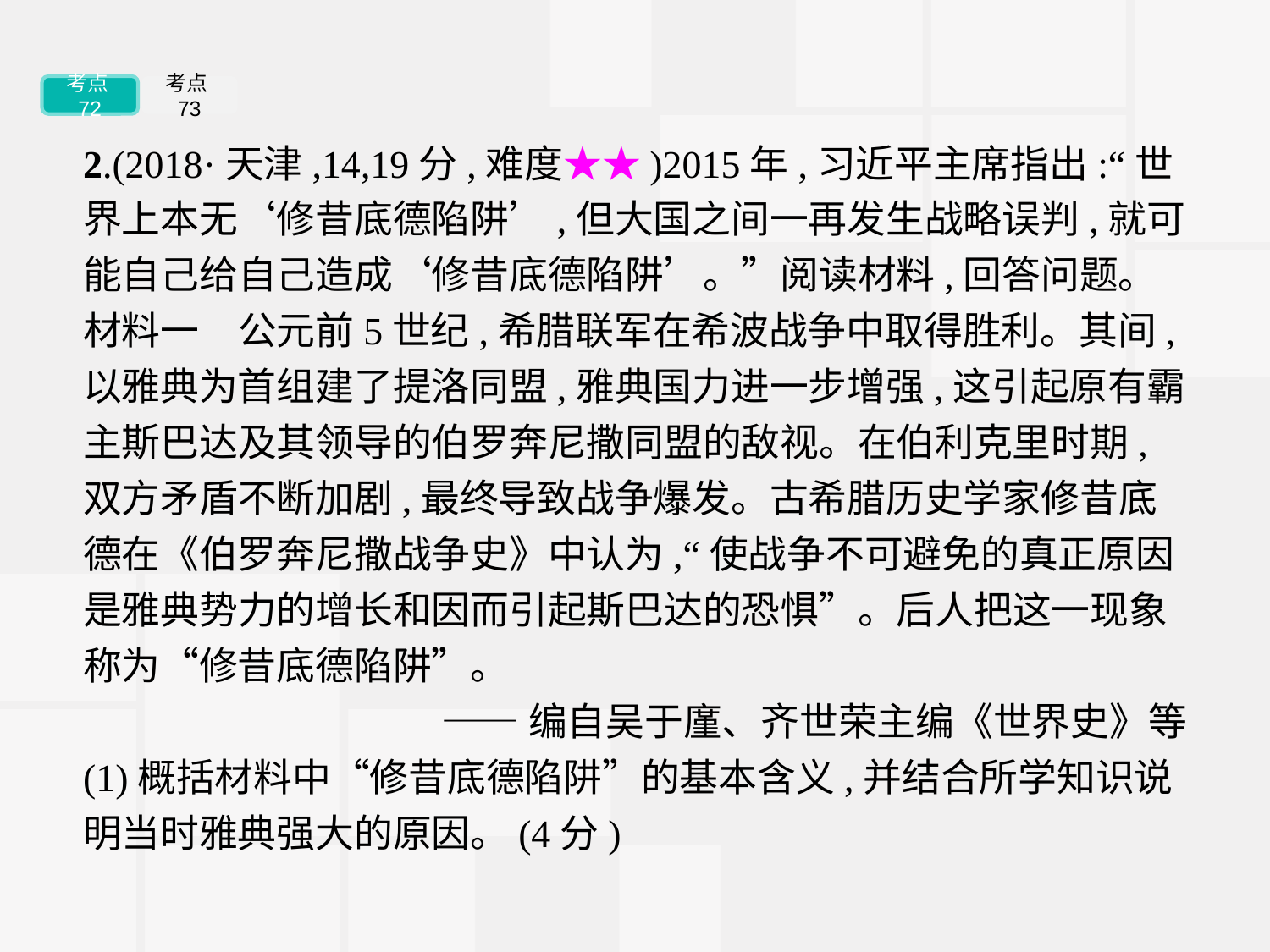

考点72
考点73
2.(2018·天津,14,19分,难度★★)2015年,习近平主席指出:“世界上本无‘修昔底德陷阱’,但大国之间一再发生战略误判,就可能自己给自己造成‘修昔底德陷阱’。”阅读材料,回答问题。
材料一　公元前5世纪,希腊联军在希波战争中取得胜利。其间,以雅典为首组建了提洛同盟,雅典国力进一步增强,这引起原有霸主斯巴达及其领导的伯罗奔尼撒同盟的敌视。在伯利克里时期,双方矛盾不断加剧,最终导致战争爆发。古希腊历史学家修昔底德在《伯罗奔尼撒战争史》中认为,“使战争不可避免的真正原因是雅典势力的增长和因而引起斯巴达的恐惧”。后人把这一现象称为“修昔底德陷阱”。
——编自吴于廑、齐世荣主编《世界史》等
(1)概括材料中“修昔底德陷阱”的基本含义,并结合所学知识说明当时雅典强大的原因。(4分)